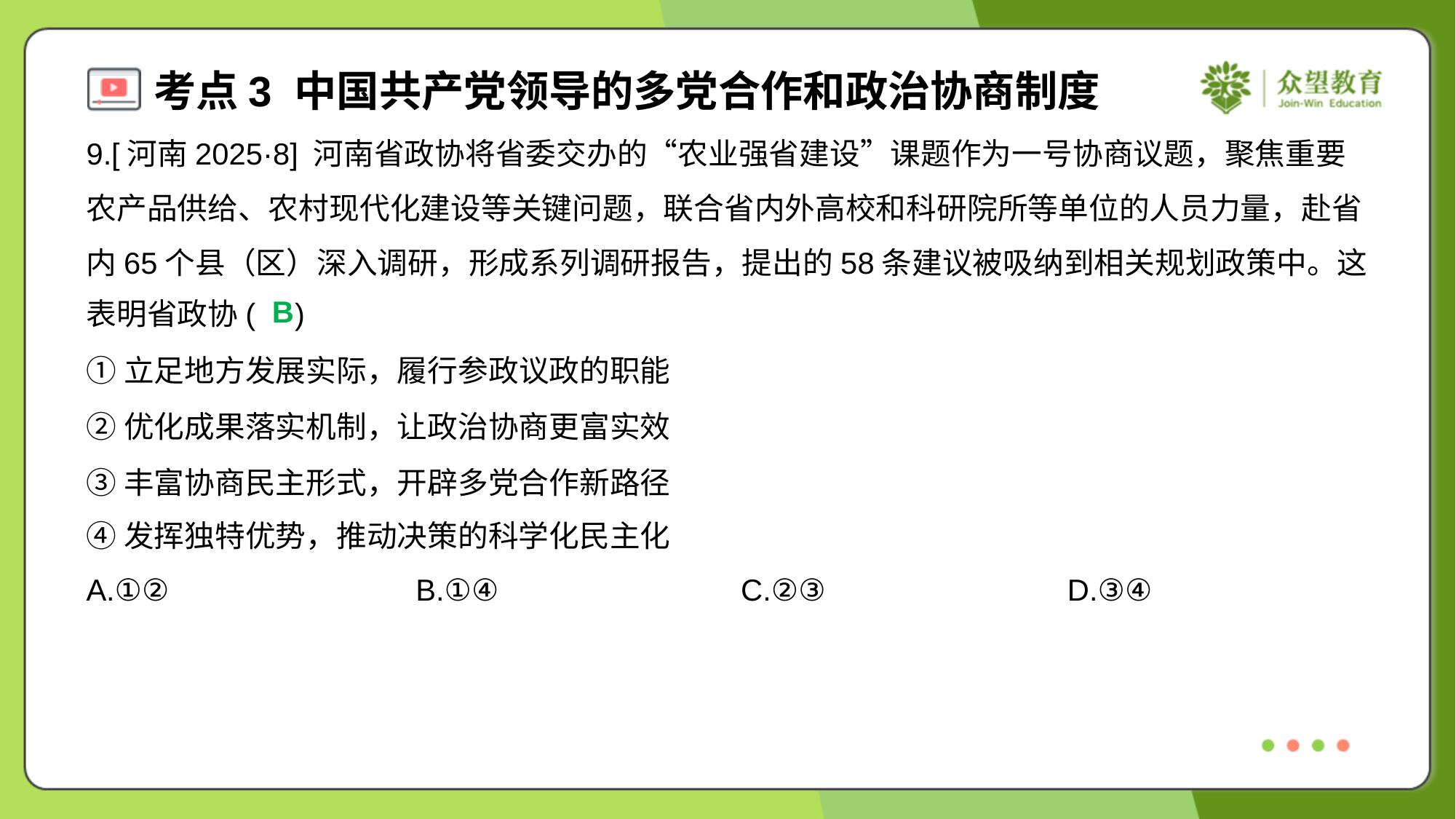

9.[河南2025·8] 河南省政协将省委交办的“农业强省建设”课题作为一号协商议题，聚焦重要
农产品供给、农村现代化建设等关键问题，联合省内外高校和科研院所等单位的人员力量，赴省
内65个县（区）深入调研，形成系列调研报告，提出的58条建议被吸纳到相关规划政策中。这
表明省政协(     )
B
①立足地方发展实际，履行参政议政的职能
②优化成果落实机制，让政治协商更富实效
③丰富协商民主形式，开辟多党合作新路径
④发挥独特优势，推动决策的科学化民主化
A.①②	B.①④	C.②③	D.③④